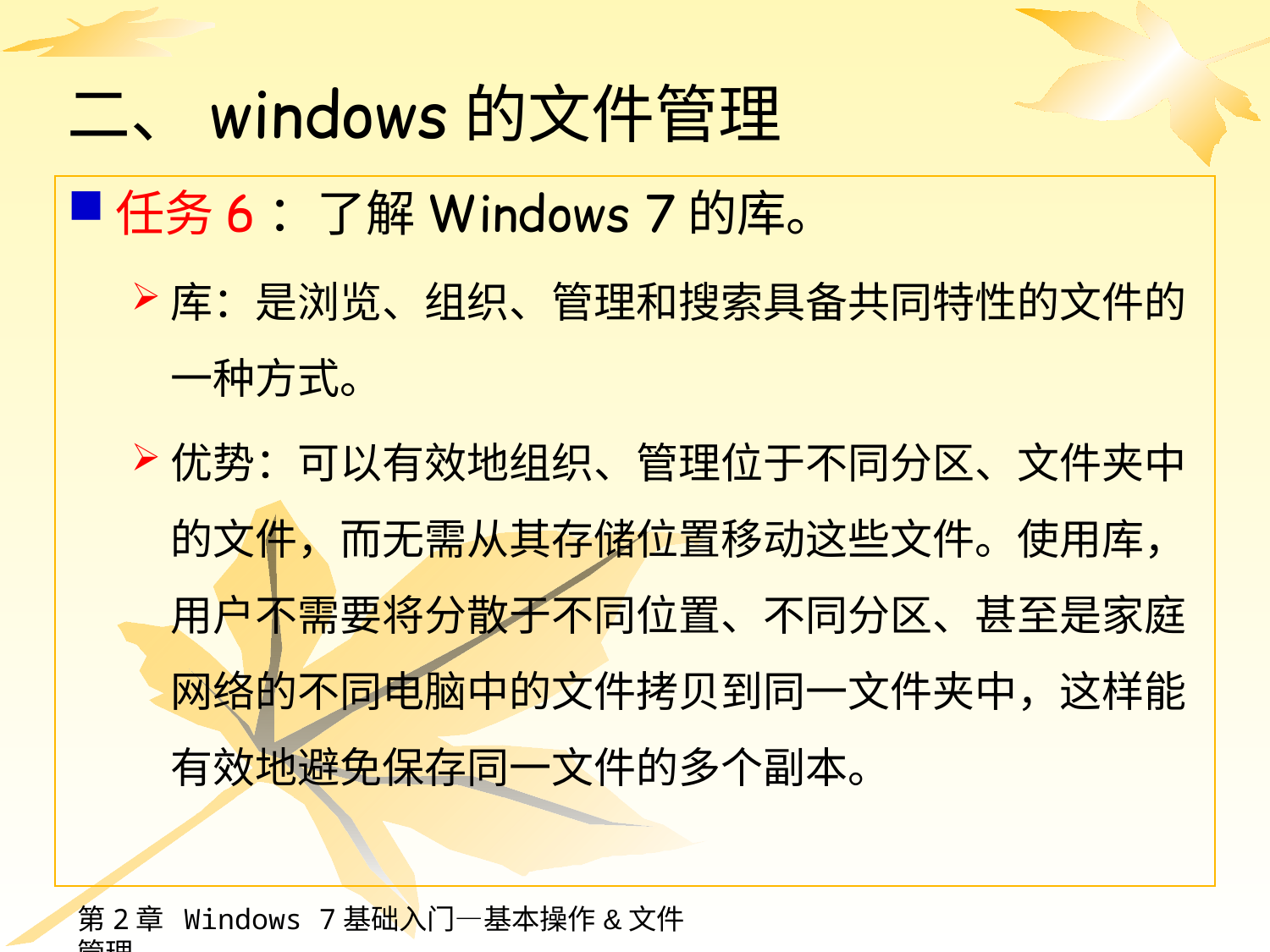

# 二、windows的文件管理
任务6：了解Windows 7的库。
库：是浏览、组织、管理和搜索具备共同特性的文件的一种方式。
优势：可以有效地组织、管理位于不同分区、文件夹中的文件，而无需从其存储位置移动这些文件。使用库，用户不需要将分散于不同位置、不同分区、甚至是家庭网络的不同电脑中的文件拷贝到同一文件夹中，这样能有效地避免保存同一文件的多个副本。